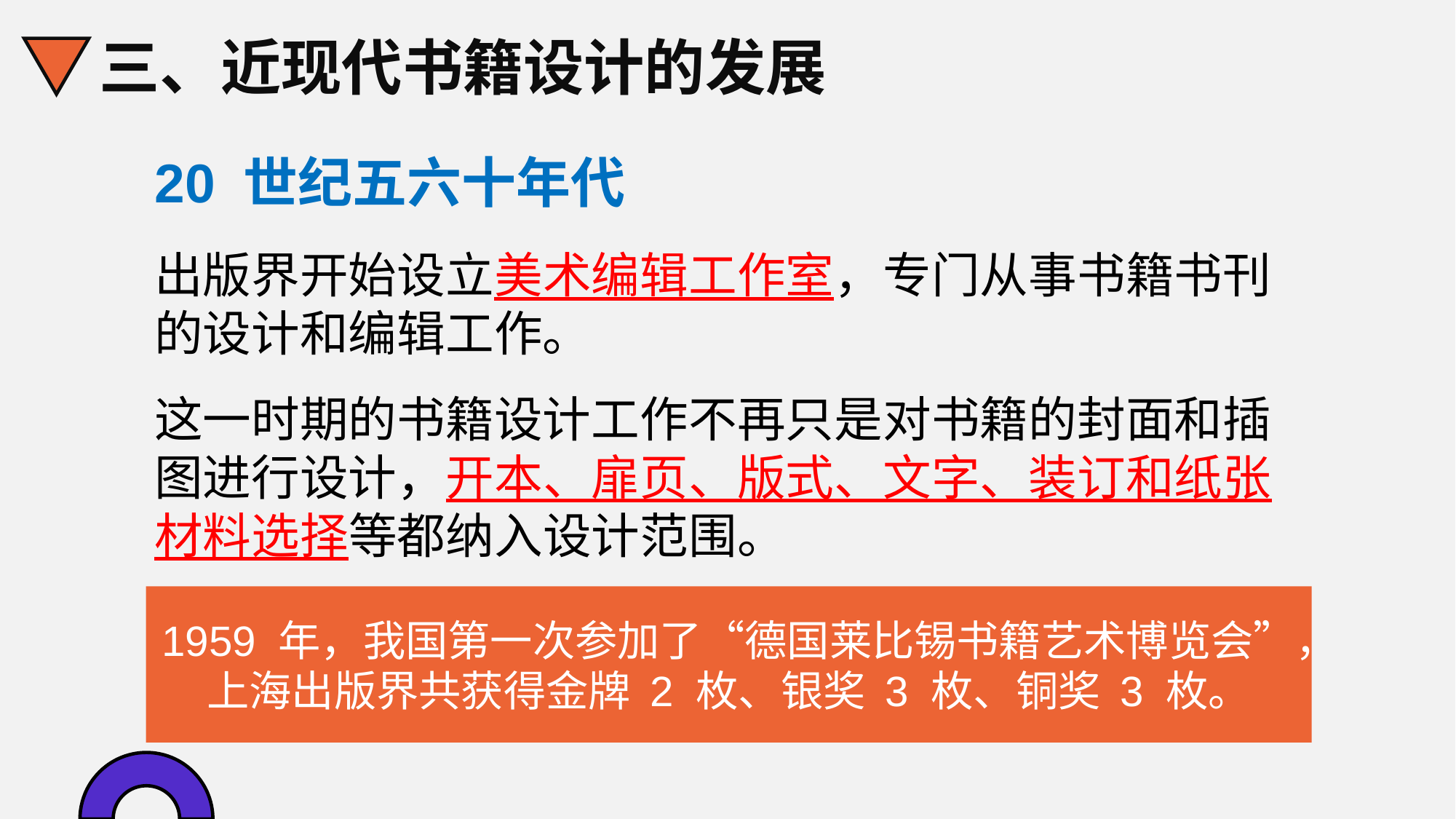

三、近现代书籍设计的发展

20 世纪五六十年代
出版界开始设立美术编辑工作室，专门从事书籍书刊的设计和编辑工作。
这一时期的书籍设计工作不再只是对书籍的封面和插图进行设计，开本、扉页、版式、文字、装订和纸张材料选择等都纳入设计范围。
1959 年，我国第一次参加了“德国莱比锡书籍艺术博览会”，上海出版界共获得金牌 2 枚、银奖 3 枚、铜奖 3 枚。